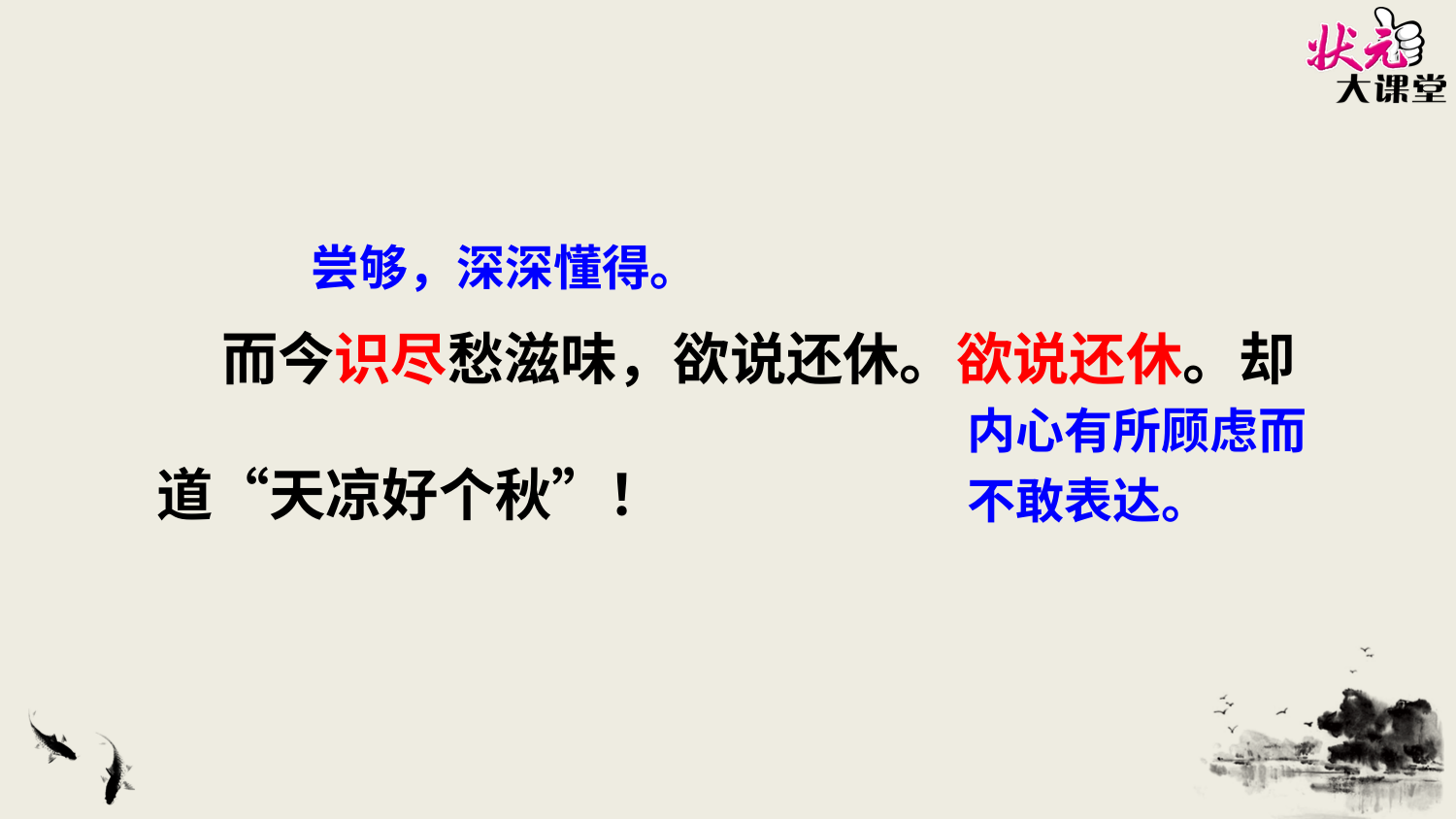

状元成才路
状元成才路
状元成才路
状元成才路
状元成才路
状元成才路
状元成才路
状元成才路
状元成才路
状元成才路
状元成才路
尝够，深深懂得。
状元成才路
状元成才路
状元成才路
状元成才路
状元成才路
    而今识尽愁滋味，欲说还休。欲说还休。却道“天凉好个秋”！
状元成才路
状元成才路
状元成才路
状元成才路
状元成才路
状元成才路
状元成才路
状元成才路
状元成才路
状元成才路
状元成才路
状元成才路
状元成才路
状元成才路
状元成才路
状元成才路
状元成才路
状元成才路
状元成才路
状元成才路
状元成才路
状元成才路
状元成才路
状元成才路
状元成才路
状元成才路
状元成才路
状元成才路
状元成才路
内心有所顾虑而不敢表达。
状元成才路
状元成才路
状元成才路
状元成才路
状元成才路
状元成才路
状元成才路
状元成才路
状元成才路
状元成才路
状元成才路
状元成才路
状元成才路
状元成才路
状元成才路
状元成才路
状元成才路
状元成才路
状元成才路
状元成才路
状元成才路
状元成才路
状元成才路
状元成才路
状元成才路
状元成才路
状元成才路
状元成才路
状元成才路
状元成才路
状元成才路
状元成才路
状元成才路
状元成才路
状元成才路
状元成才路
状元成才路
状元成才路
状元成才路
状元成才路
状元成才路
状元成才路
状元成才路
状元成才路
状元成才路
状元成才路
状元成才路
状元成才路
状元成才路
状元成才路
状元成才路
状元成才路
状元成才路
状元成才路
状元成才路